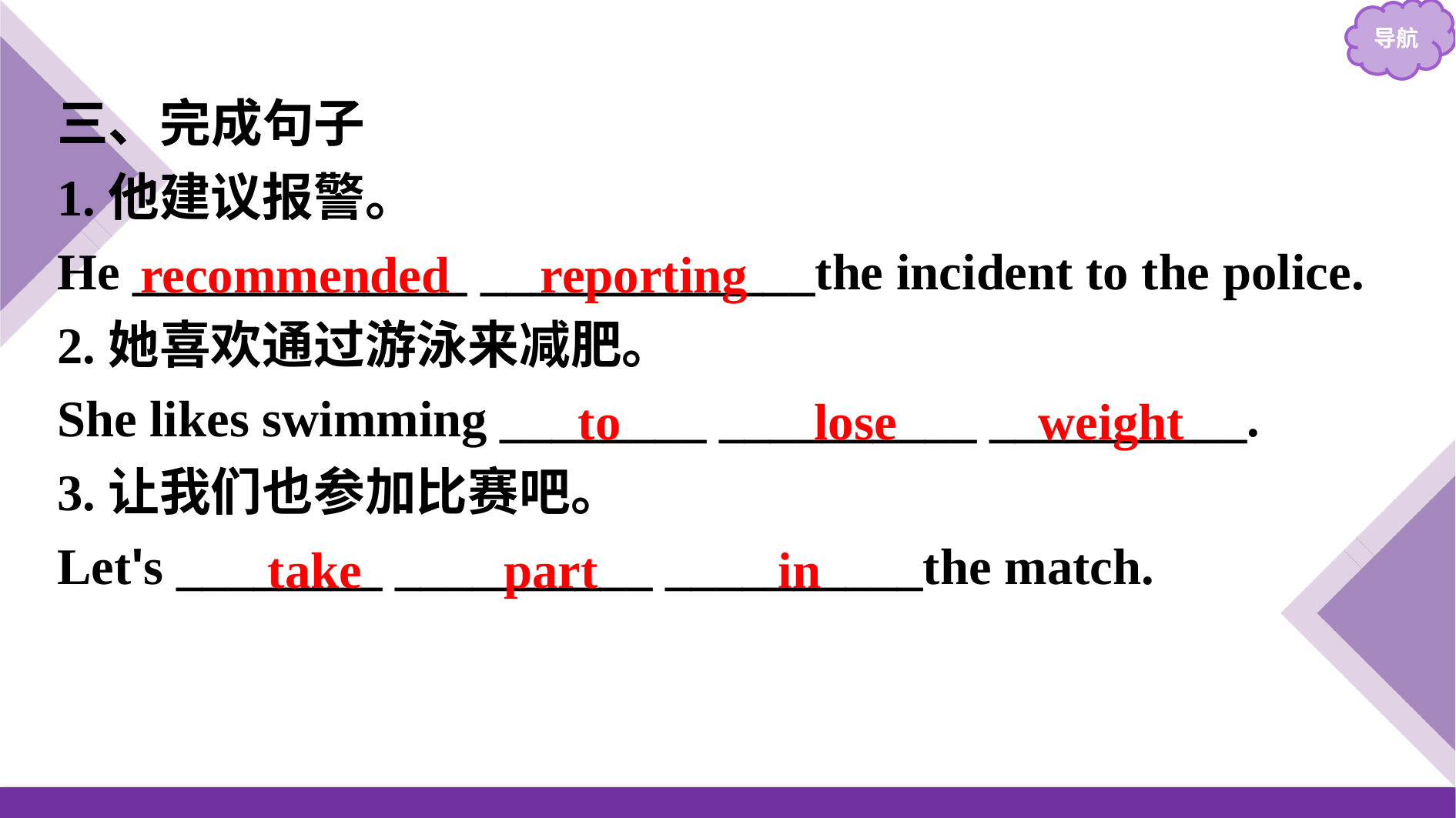

三、完成句子
1.他建议报警。
He _____________ _____________the incident to the police.
2.她喜欢通过游泳来减肥。
She likes swimming ________ __________ __________.
3.让我们也参加比赛吧。
Let's ________ __________ __________the match.
recommended       reporting
to               lose           weight
take           part              in